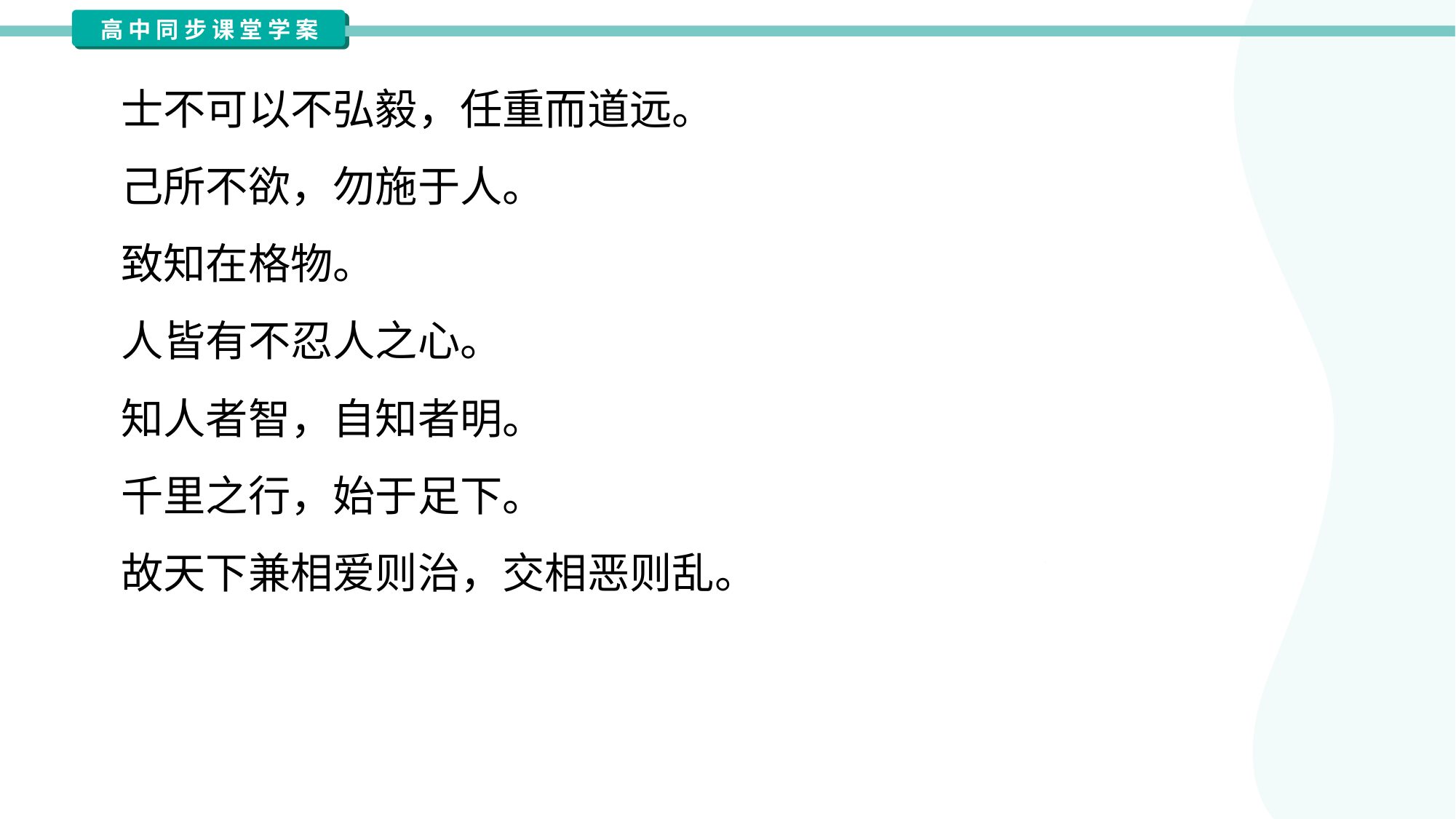

士不可以不弘毅，任重而道远。
    己所不欲，勿施于人。
    致知在格物。
    人皆有不忍人之心。
    知人者智，自知者明。
    千里之行，始于足下。
    故天下兼相爱则治，交相恶则乱。